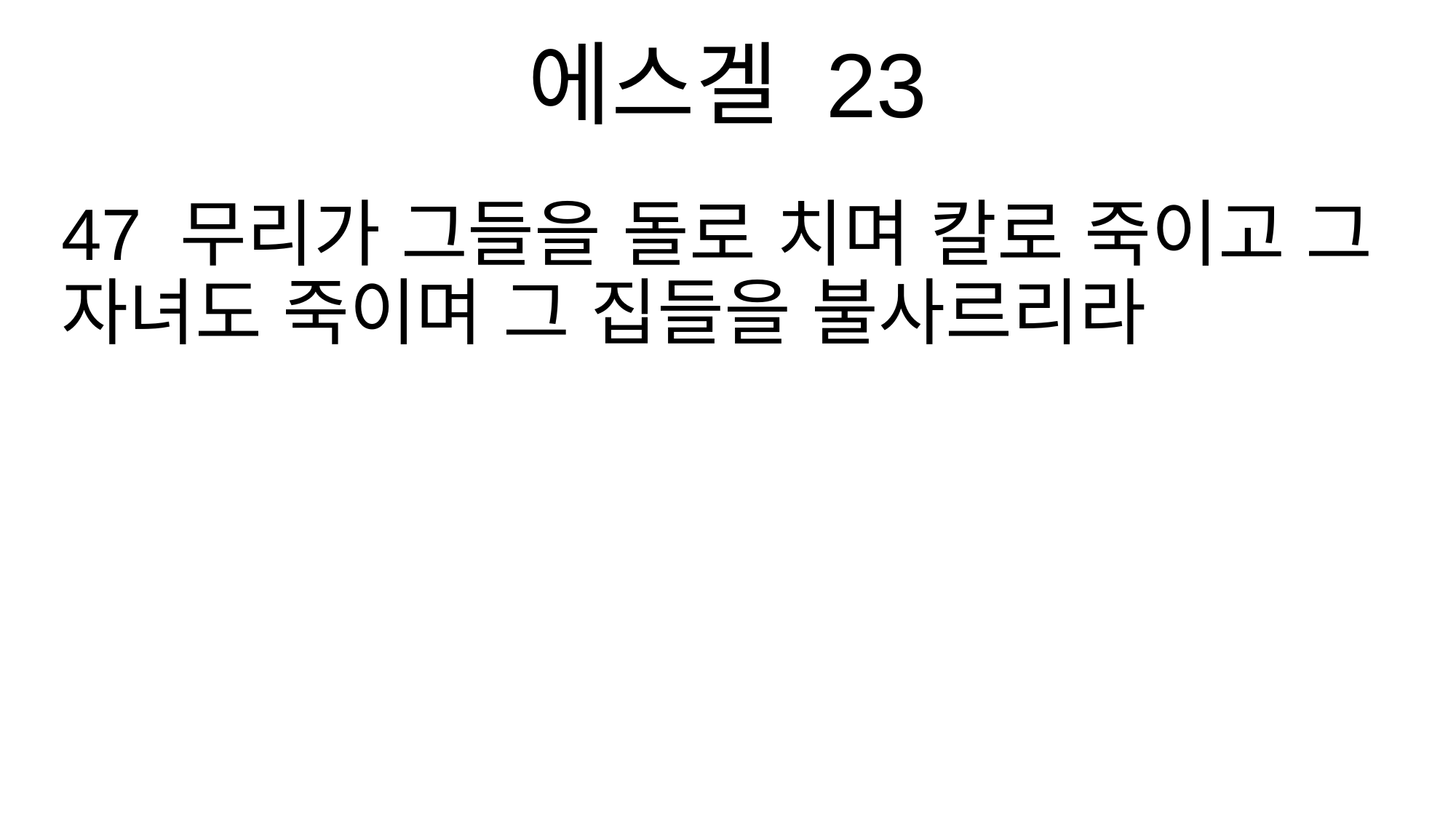

에스겔 23
47 무리가 그들을 돌로 치며 칼로 죽이고 그 자녀도 죽이며 그 집들을 불사르리라